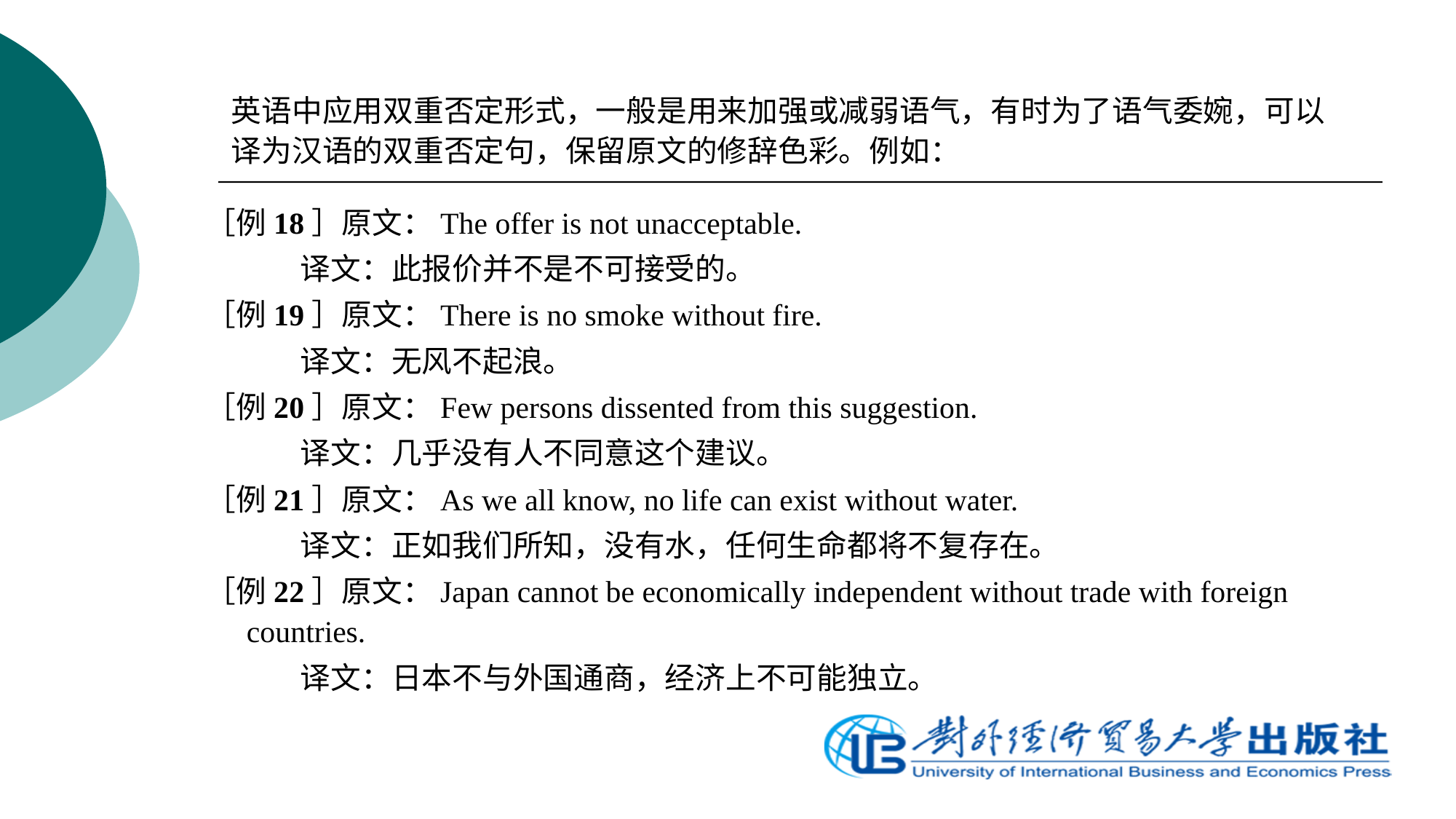

英语中应用双重否定形式，一般是用来加强或减弱语气，有时为了语气委婉，可以译为汉语的双重否定句，保留原文的修辞色彩。例如：
［例18］原文：The offer is not unacceptable.
             译文：此报价并不是不可接受的。
［例19］原文：There is no smoke without fire.
             译文：无风不起浪。
［例20］原文：Few persons dissented from this suggestion.
             译文：几乎没有人不同意这个建议。
［例21］原文：As we all know, no life can exist without water.
             译文：正如我们所知，没有水，任何生命都将不复存在。
［例22］原文：Japan cannot be economically independent without trade with foreign countries.
             译文：日本不与外国通商，经济上不可能独立。